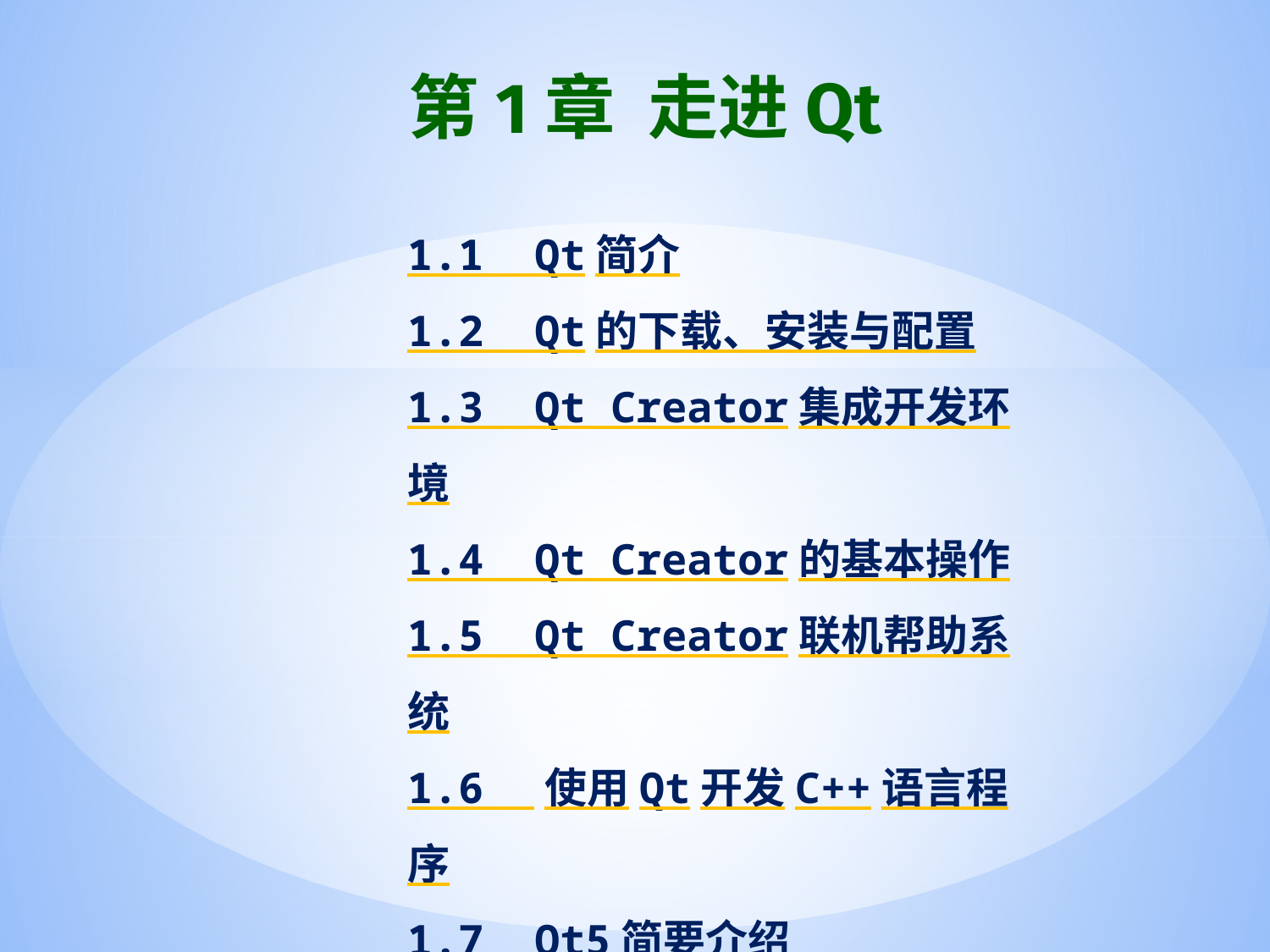

# 第1章  走进Qt
1.1  Qt简介
1.2  Qt的下载、安装与配置
1.3  Qt Creator集成开发环境
1.4  Qt Creator的基本操作
1.5  Qt Creator联机帮助系统
1.6  使用Qt开发C++语言程序
1.7  Qt5简要介绍